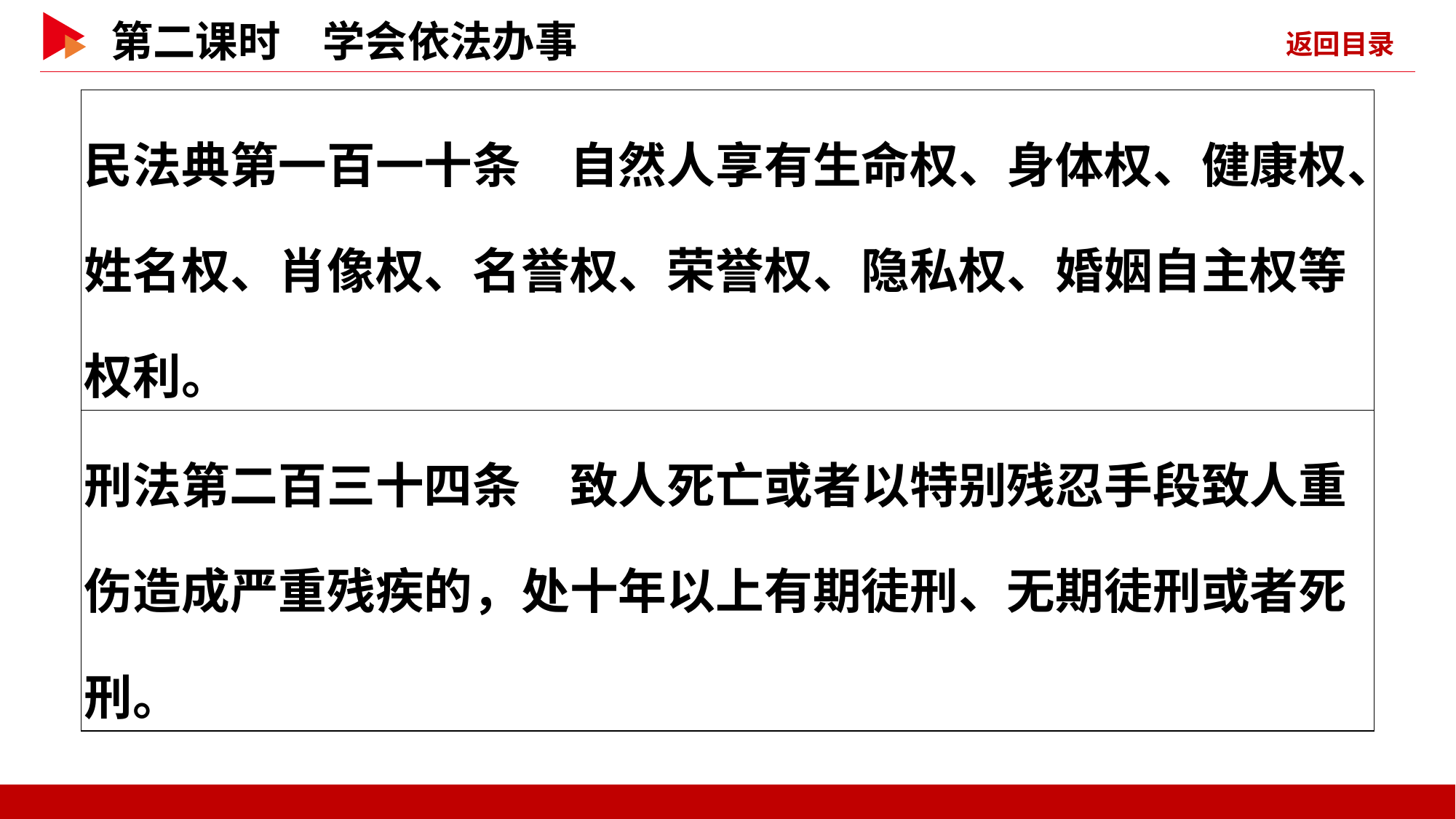

| 民法典第一百一十条　自然人享有生命权、身体权、健康权、姓名权、肖像权、名誉权、荣誉权、隐私权、婚姻自主权等权利。 |
| --- |
| 刑法第二百三十四条　致人死亡或者以特别残忍手段致人重伤造成严重残疾的，处十年以上有期徒刑、无期徒刑或者死刑。 |